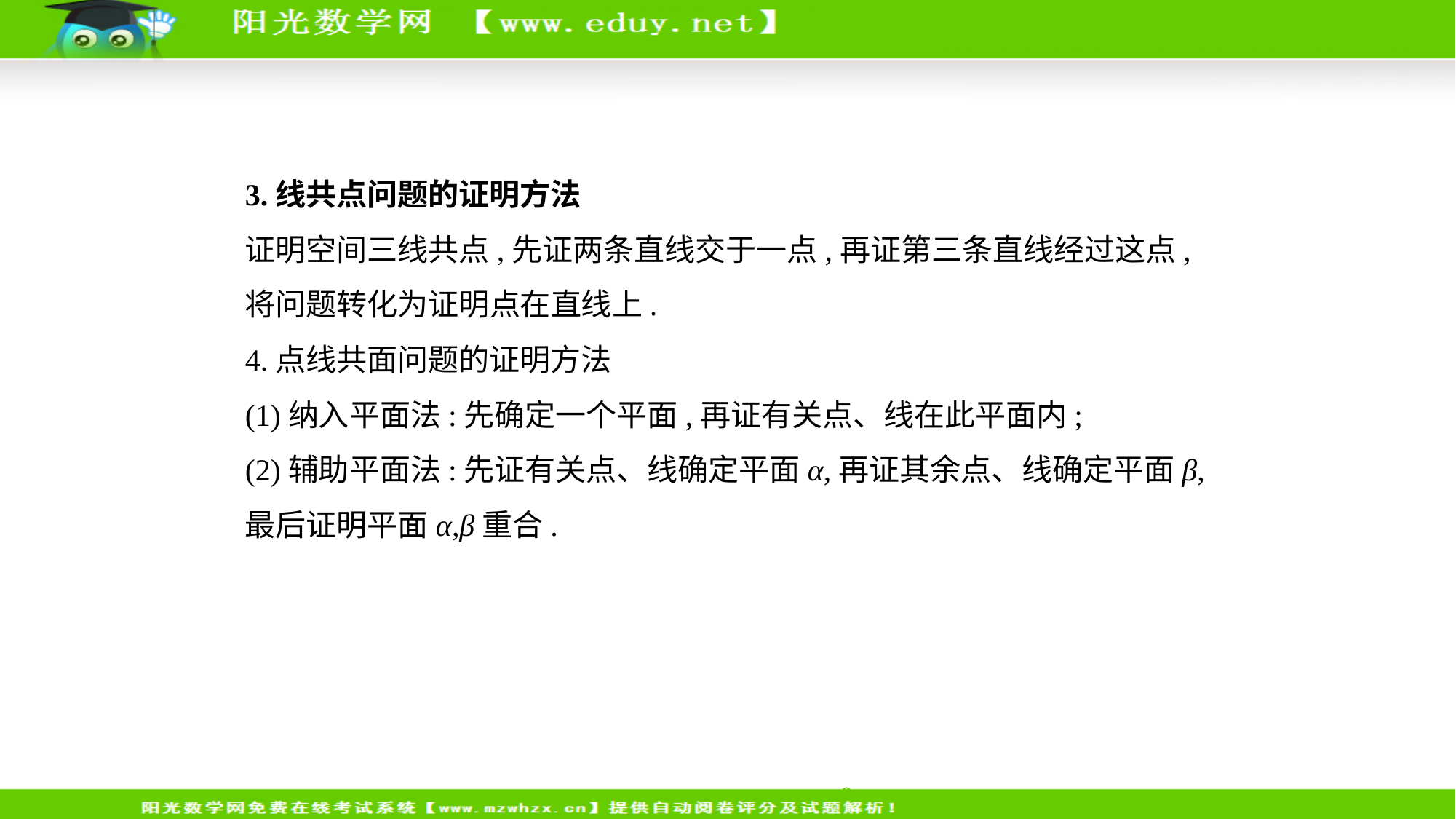

3.线共点问题的证明方法
证明空间三线共点,先证两条直线交于一点,再证第三条直线经过这点,
将问题转化为证明点在直线上.
4.点线共面问题的证明方法
(1)纳入平面法:先确定一个平面,再证有关点、线在此平面内;
(2)辅助平面法:先证有关点、线确定平面α,再证其余点、线确定平面β,
最后证明平面α,β重合.